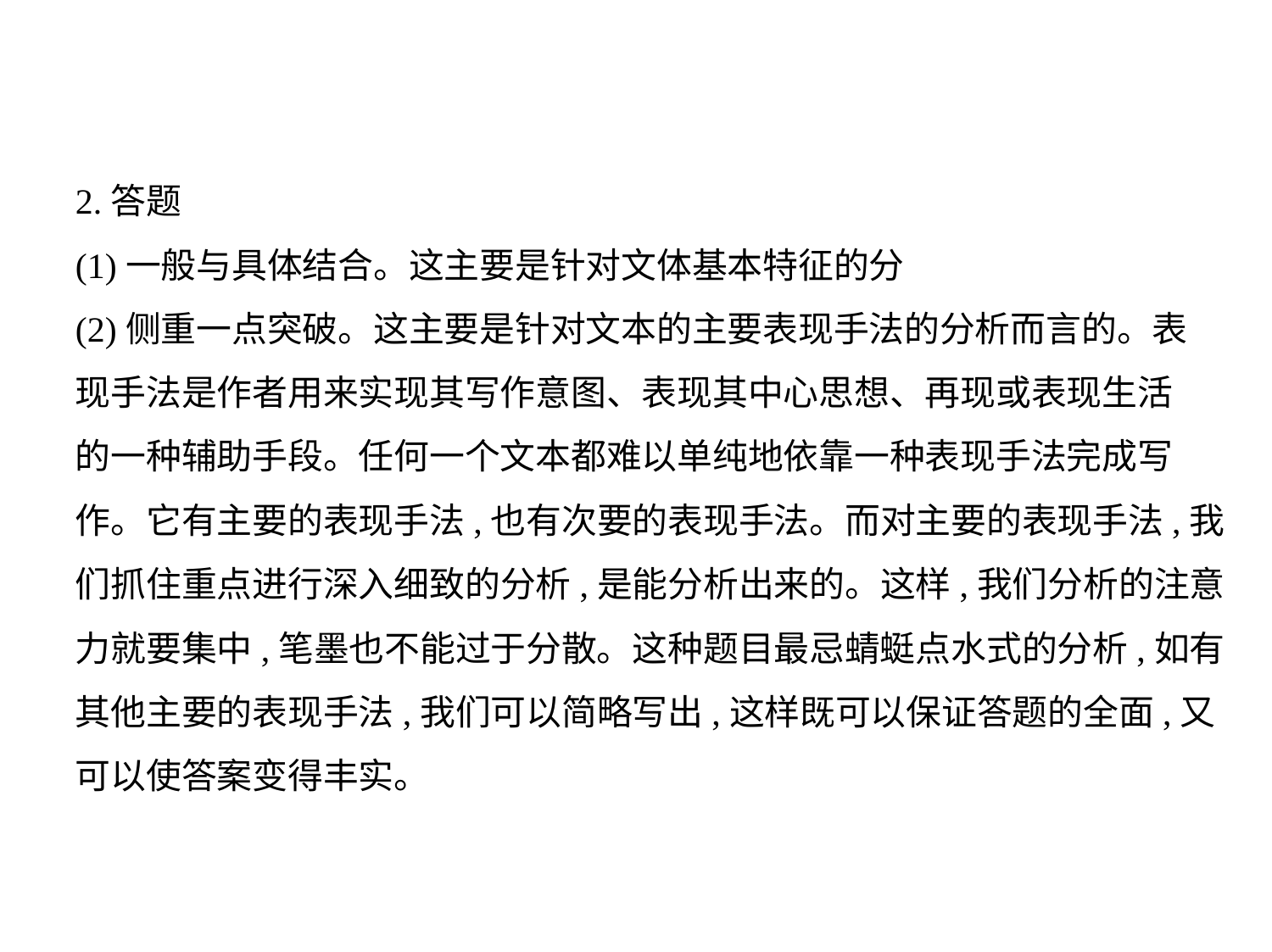

2.答题
(1)一般与具体结合。这主要是针对文体基本特征的分
(2)侧重一点突破。这主要是针对文本的主要表现手法的分析而言的。表
现手法是作者用来实现其写作意图、表现其中心思想、再现或表现生活
的一种辅助手段。任何一个文本都难以单纯地依靠一种表现手法完成写
作。它有主要的表现手法,也有次要的表现手法。而对主要的表现手法,我
们抓住重点进行深入细致的分析,是能分析出来的。这样,我们分析的注意
力就要集中,笔墨也不能过于分散。这种题目最忌蜻蜓点水式的分析,如有
其他主要的表现手法,我们可以简略写出,这样既可以保证答题的全面,又
可以使答案变得丰实。